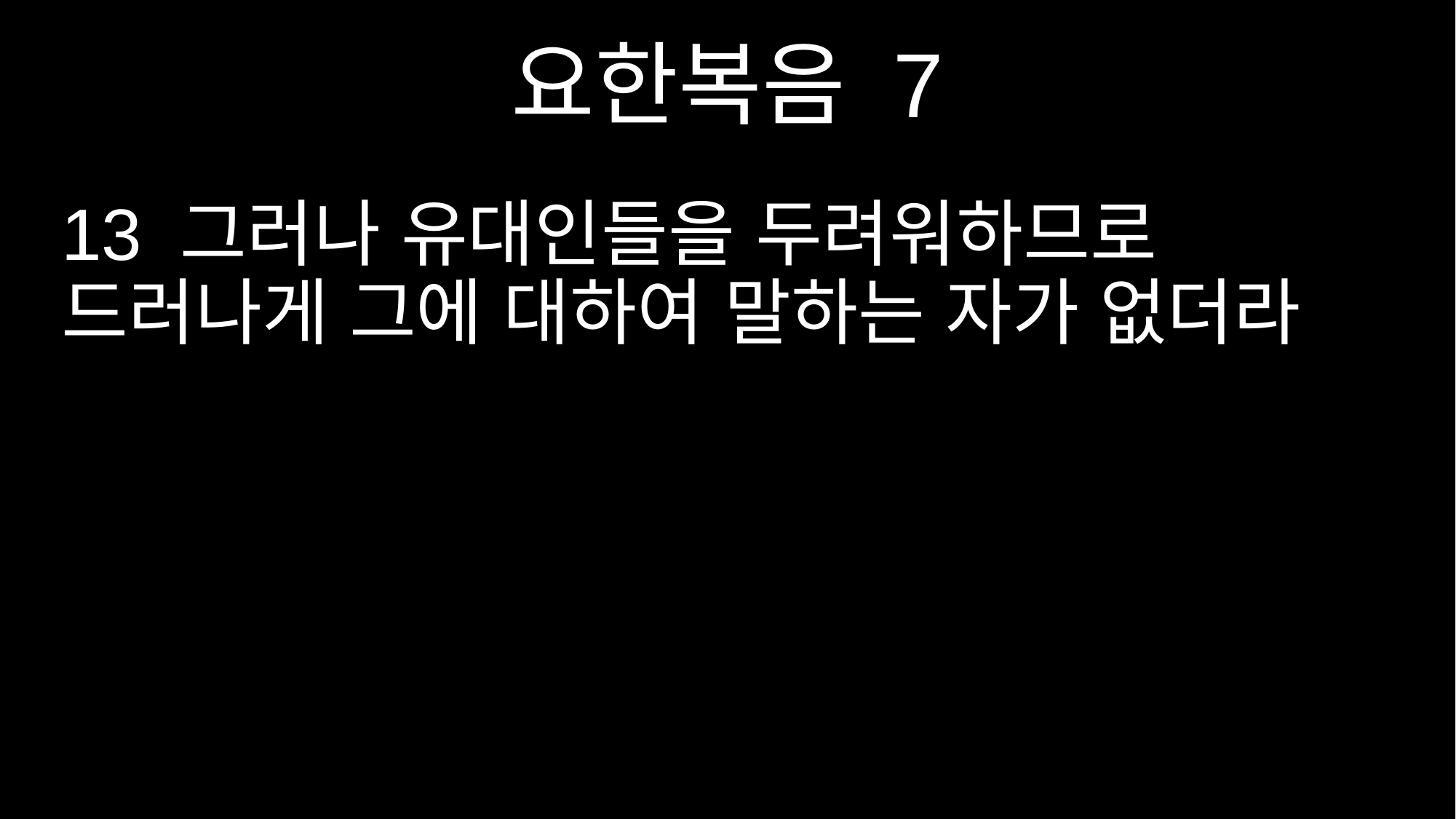

요한복음 7
13 그러나 유대인들을 두려워하므로 드러나게 그에 대하여 말하는 자가 없더라